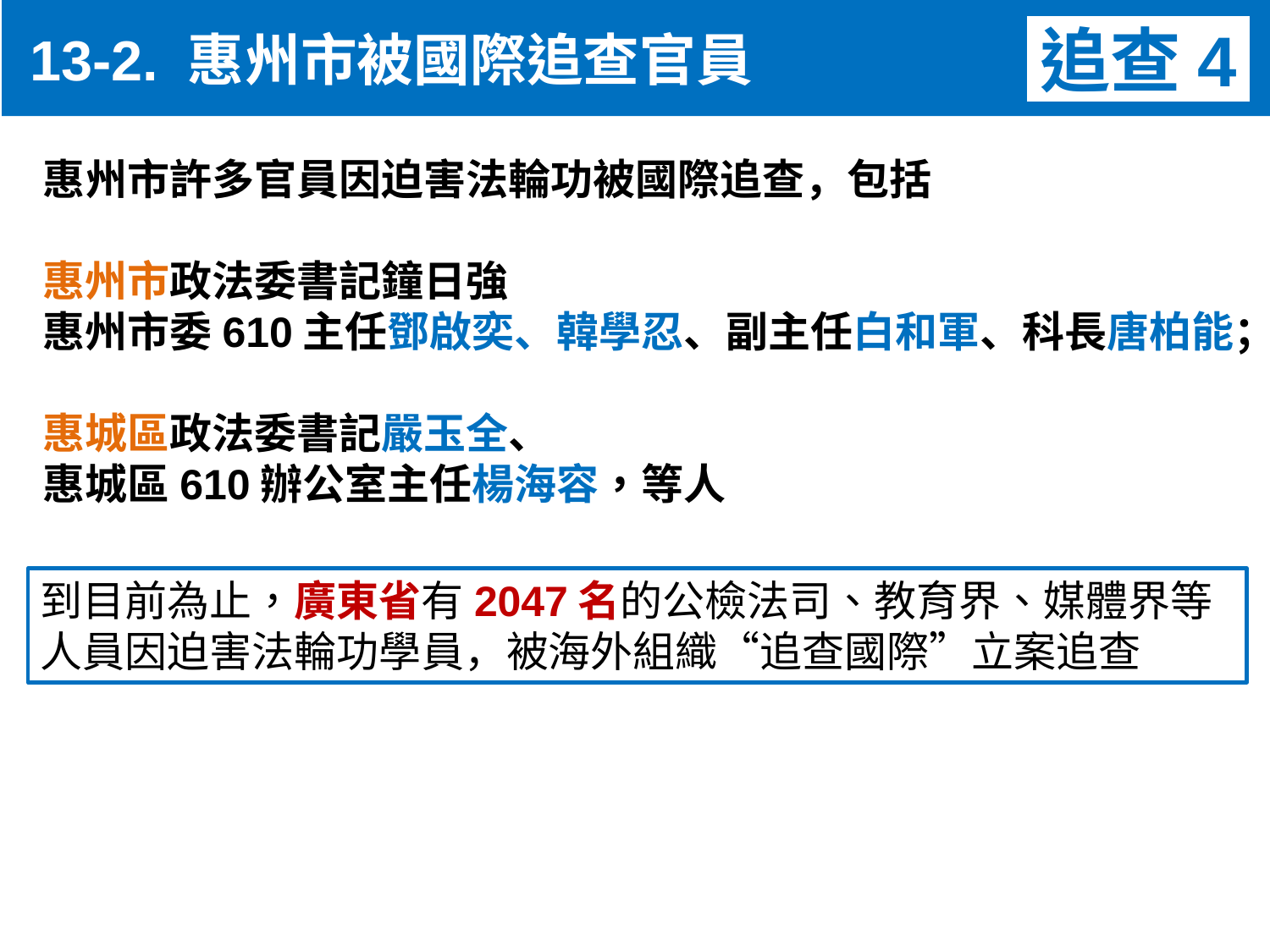

13-2. 惠州市被國際追查官員
追查4
惠州市許多官員因迫害法輪功被國際追查，包括

惠州市政法委書記鐘日強
惠州市委610主任鄧啟奕、韓學忍、副主任白和軍、科長唐柏能；

惠城區政法委書記嚴玉全、
惠城區610辦公室主任楊海容，等人
到目前為止，廣東省有2047名的公檢法司、教育界、媒體界等人員因迫害法輪功學員，被海外組織“追查國際”立案追查